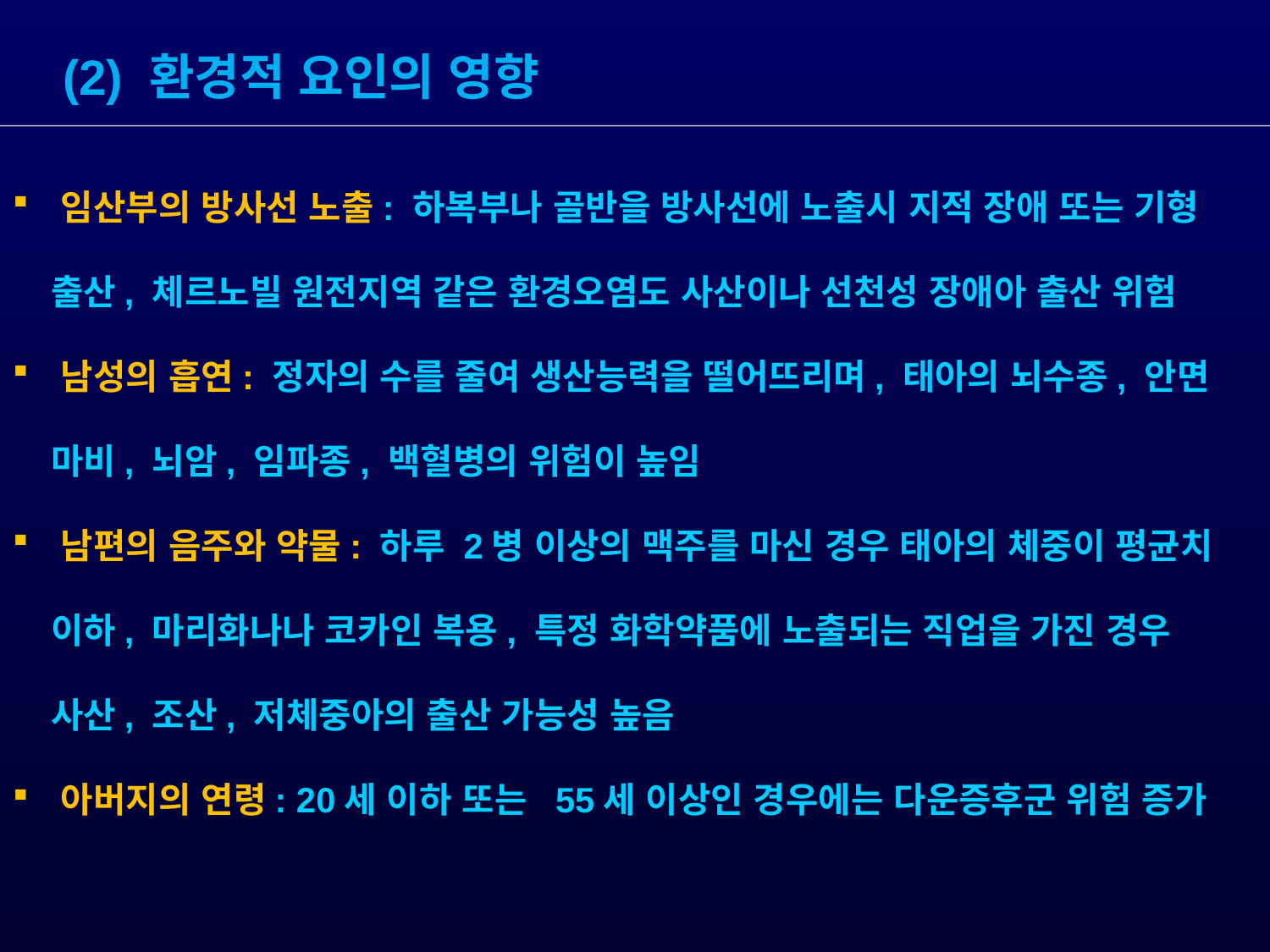

(2) 환경적 요인의 영향

 임산부의 방사선 노출: 하복부나 골반을 방사선에 노출시 지적 장애 또는 기형
   출산, 체르노빌 원전지역 같은 환경오염도 사산이나 선천성 장애아 출산 위험
 남성의 흡연: 정자의 수를 줄여 생산능력을 떨어뜨리며, 태아의 뇌수종, 안면
   마비, 뇌암, 임파종, 백혈병의 위험이 높임
 남편의 음주와 약물: 하루 2병 이상의 맥주를 마신 경우 태아의 체중이 평균치
   이하, 마리화나나 코카인 복용, 특정 화학약품에 노출되는 직업을 가진 경우
   사산, 조산, 저체중아의 출산 가능성 높음
 아버지의 연령: 20세 이하 또는  55세 이상인 경우에는 다운증후군 위험 증가